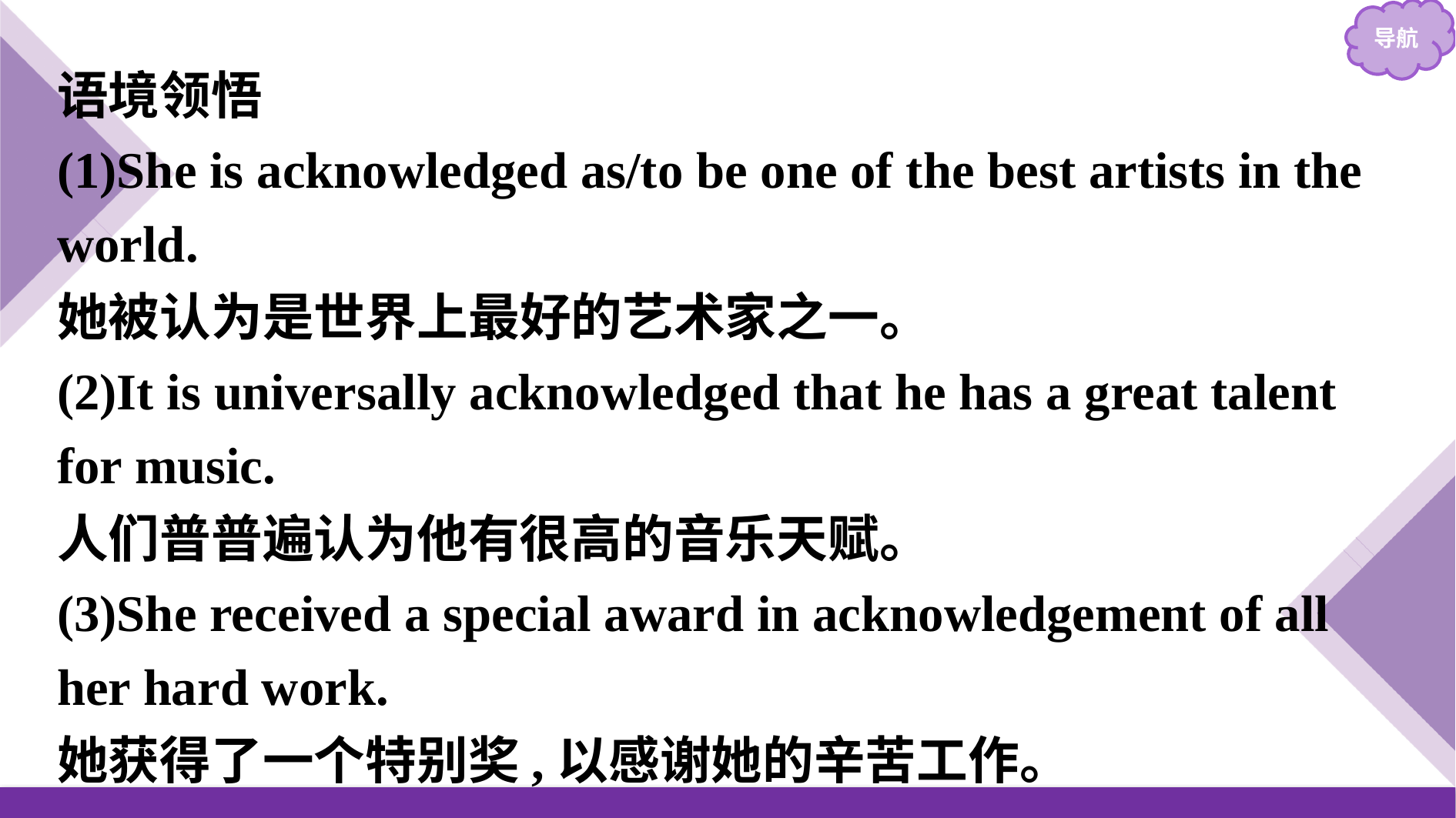

语境领悟
(1)She is acknowledged as/to be one of the best artists in the world.
她被认为是世界上最好的艺术家之一。
(2)It is universally acknowledged that he has a great talent for music.
人们普普遍认为他有很高的音乐天赋。
(3)She received a special award in acknowledgement of all her hard work.
她获得了一个特别奖,以感谢她的辛苦工作。